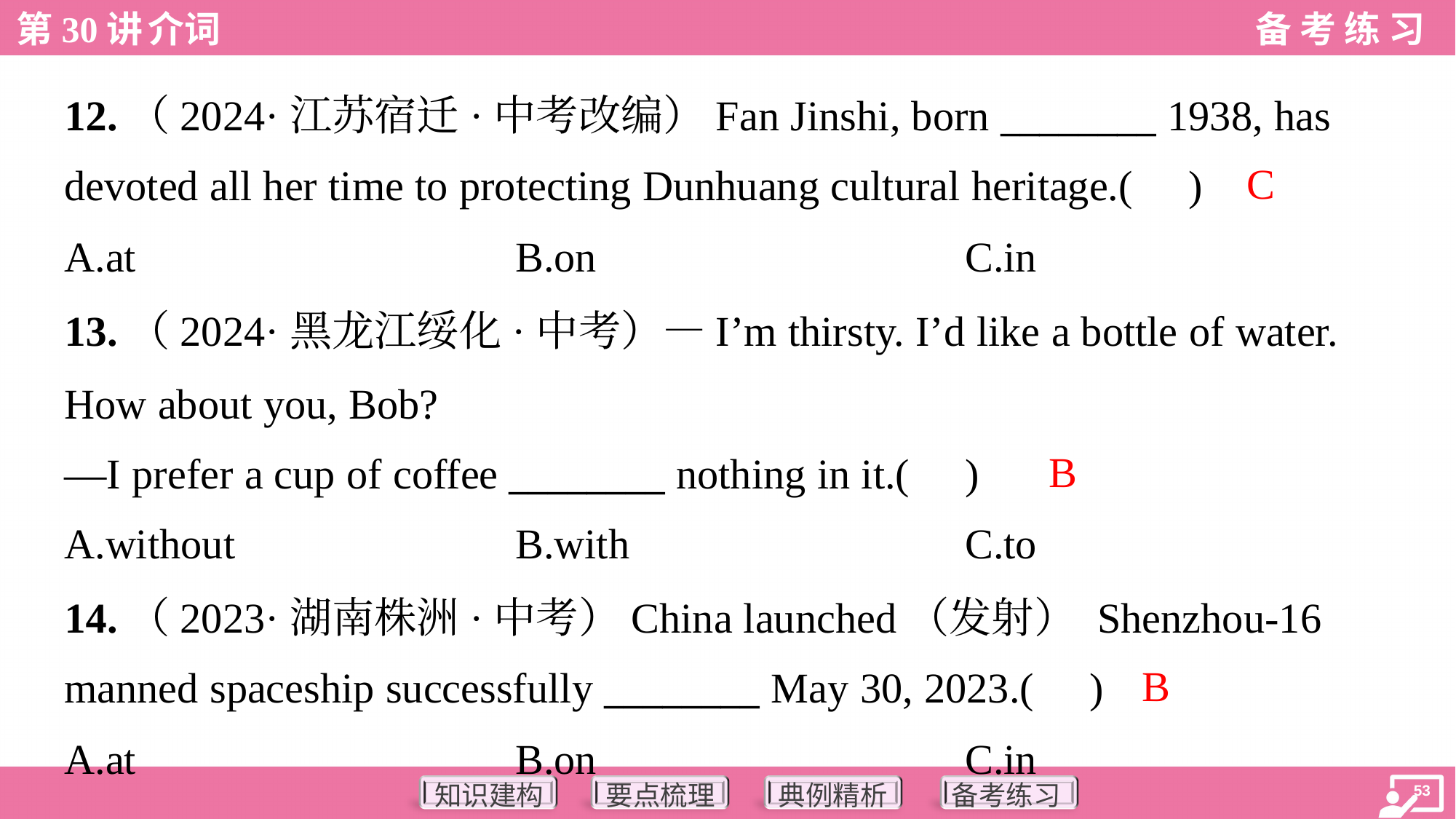

12.（2024·江苏宿迁·中考改编）Fan Jinshi, born ________ 1938, has
devoted all her time to protecting Dunhuang cultural heritage.(     )
C
A.at	B.on	C.in
13.（2024·黑龙江绥化·中考）—I’m thirsty. I’d like a bottle of water.
How about you, Bob?
—I prefer a cup of coffee ________ nothing in it.(     )
B
A.without	B.with	C.to
14.（2023·湖南株洲·中考）China launched（发射） Shenzhou-16
manned spaceship successfully ________ May 30, 2023.(     )
B
A.at	B.on	C.in